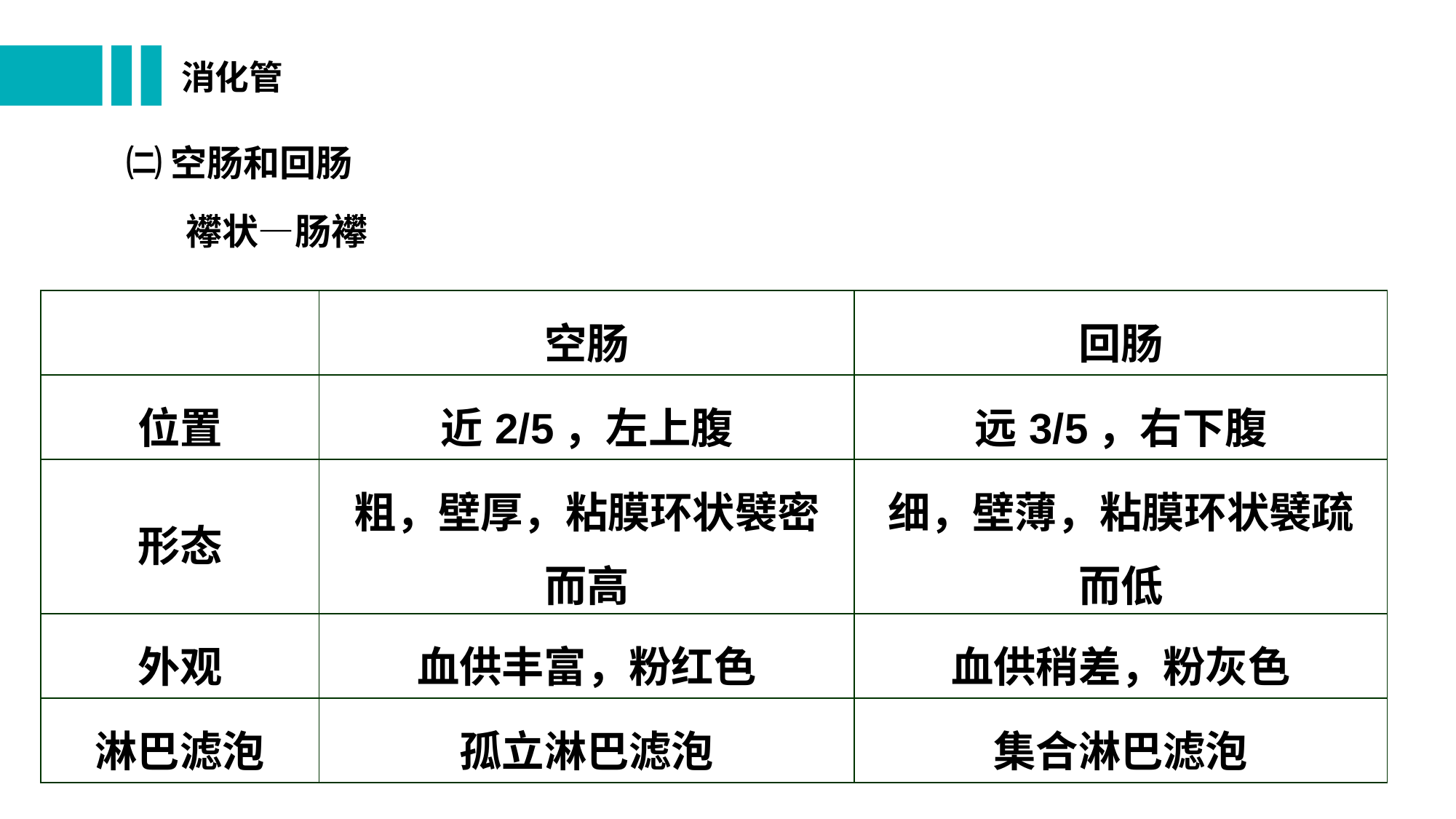

# 消化管

㈡ 空肠和回肠
 襻状—肠襻
|  | 空肠 | 回肠 |
| --- | --- | --- |
| 位置 | 近2/5，左上腹 | 远3/5，右下腹 |
| 形态 | 粗，壁厚，粘膜环状襞密而高 | 细，壁薄，粘膜环状襞疏而低 |
| 外观 | 血供丰富，粉红色 | 血供稍差，粉灰色 |
| 淋巴滤泡 | 孤立淋巴滤泡 | 集合淋巴滤泡 |